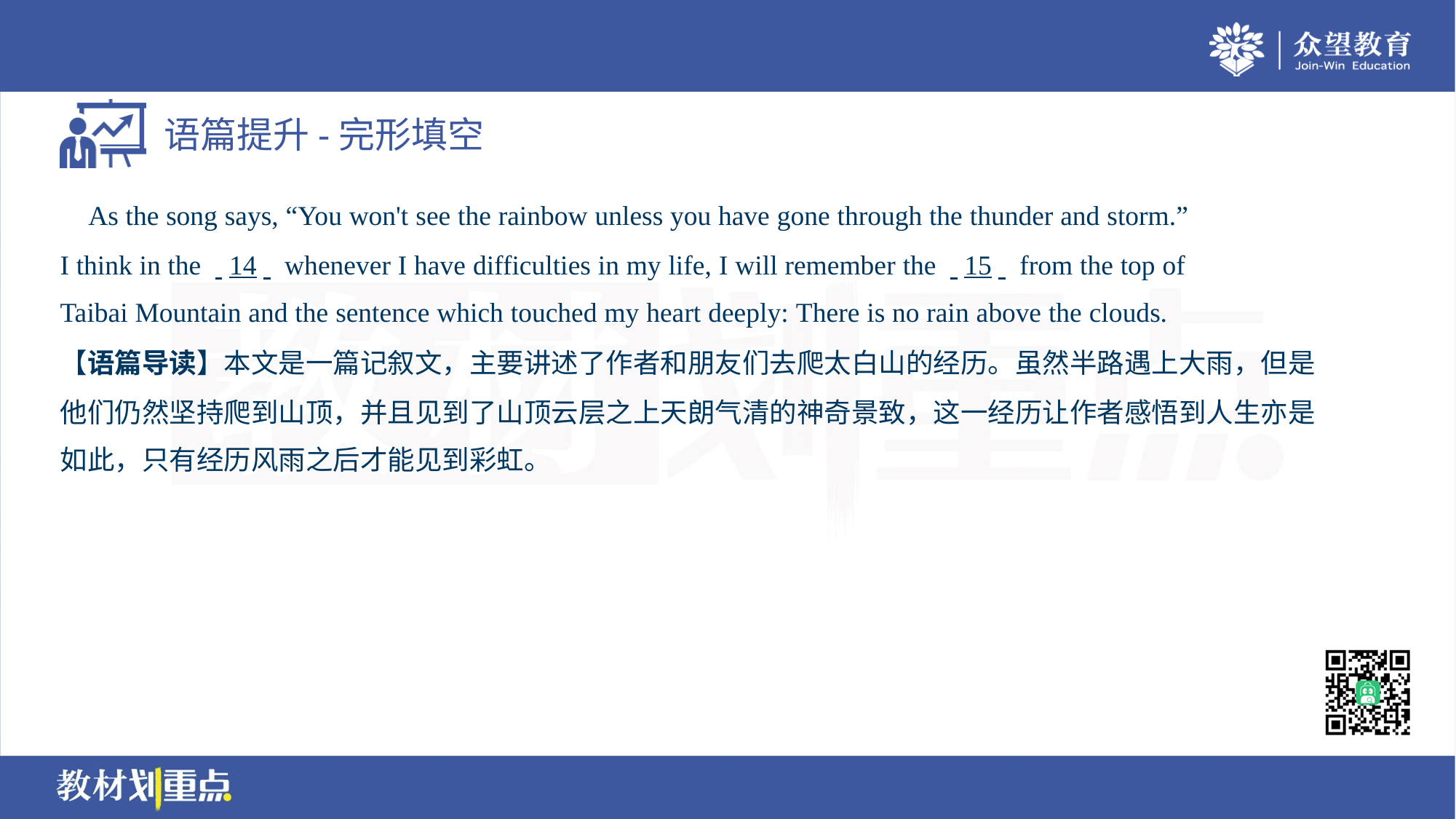

As the song says, “You won't see the rainbow unless you have gone through the thunder and storm.”
I think in the . .14. . whenever I have difficulties in my life, I will remember the . .15. . from the top of
Taibai Mountain and the sentence which touched my heart deeply: There is no rain above the clouds.
【语篇导读】本文是一篇记叙文，主要讲述了作者和朋友们去爬太白山的经历。虽然半路遇上大雨，但是
他们仍然坚持爬到山顶，并且见到了山顶云层之上天朗气清的神奇景致，这一经历让作者感悟到人生亦是
如此，只有经历风雨之后才能见到彩虹。